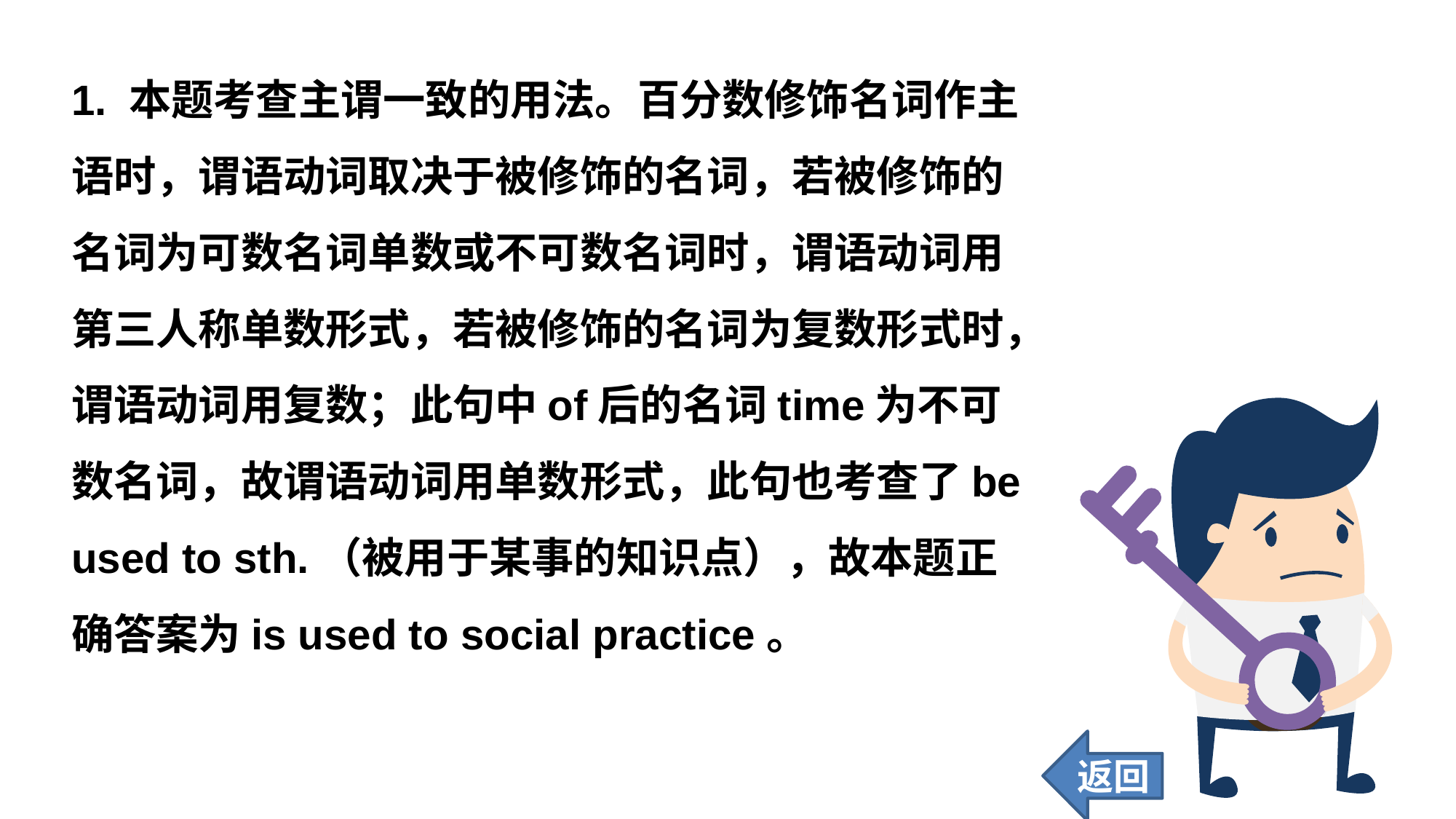

1. 本题考查主谓一致的用法。百分数修饰名词作主语时，谓语动词取决于被修饰的名词，若被修饰的名词为可数名词单数或不可数名词时，谓语动词用第三人称单数形式，若被修饰的名词为复数形式时，谓语动词用复数；此句中of后的名词time为不可数名词，故谓语动词用单数形式，此句也考查了be used to sth.（被用于某事的知识点），故本题正确答案为is used to social practice。

返回
117